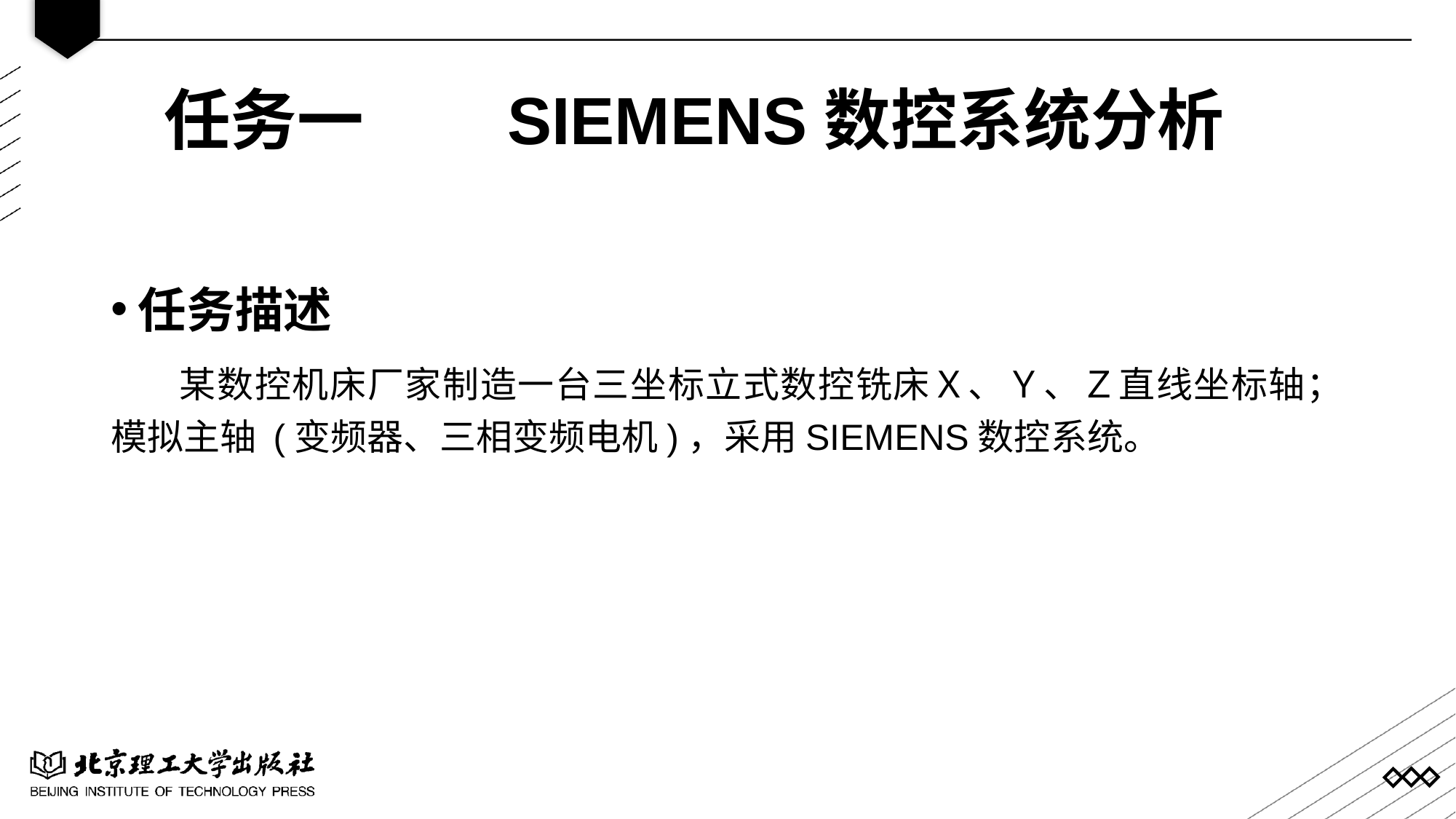

任务一    　SIEMENS数控系统分析
任务描述
某数控机床厂家制造一台三坐标立式数控铣床Ｘ、Ｙ、Ｚ直线坐标轴；模拟主轴 (变频器、三相变频电机)，采用SIEMENS数控系统。